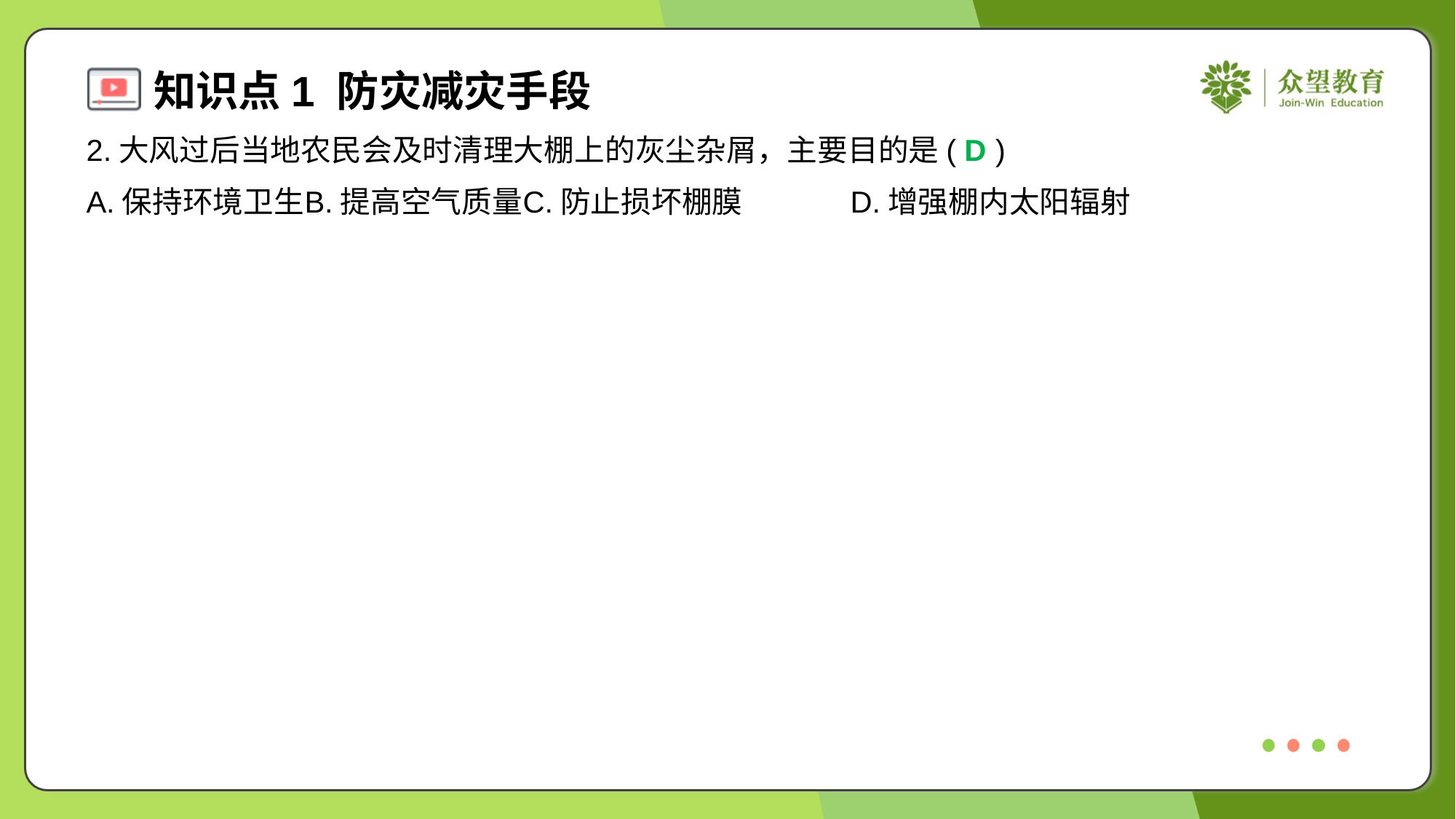

2.大风过后当地农民会及时清理大棚上的灰尘杂屑，主要目的是(     )
D
A.保持环境卫生	B.提高空气质量	C.防止损坏棚膜	D.增强棚内太阳辐射